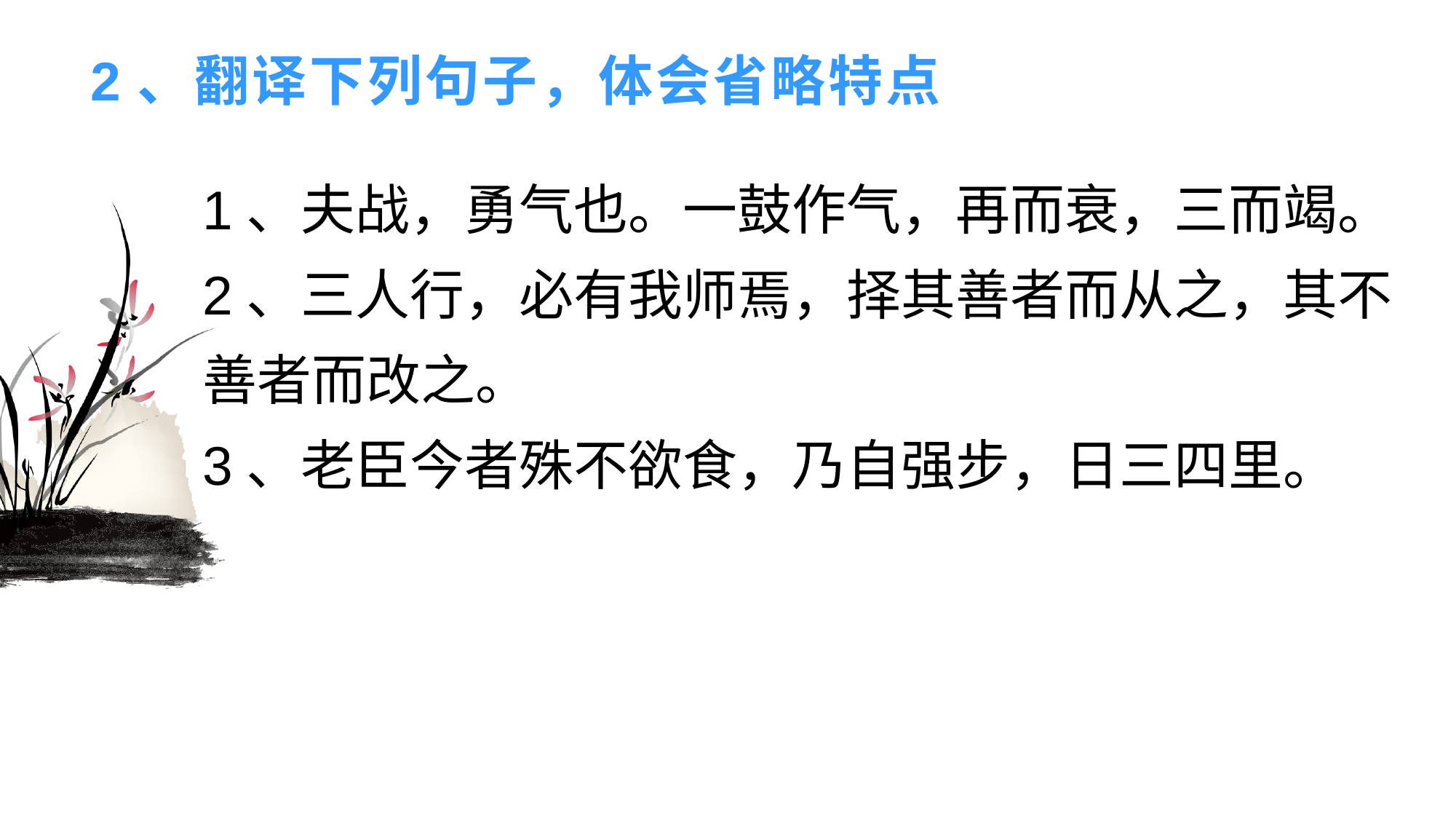

# 2、翻译下列句子，体会省略特点
1、夫战，勇气也。一鼓作气，再而衰，三而竭。
2、三人行，必有我师焉，择其善者而从之，其不善者而改之。
3、老臣今者殊不欲食，乃自强步，日三四里。